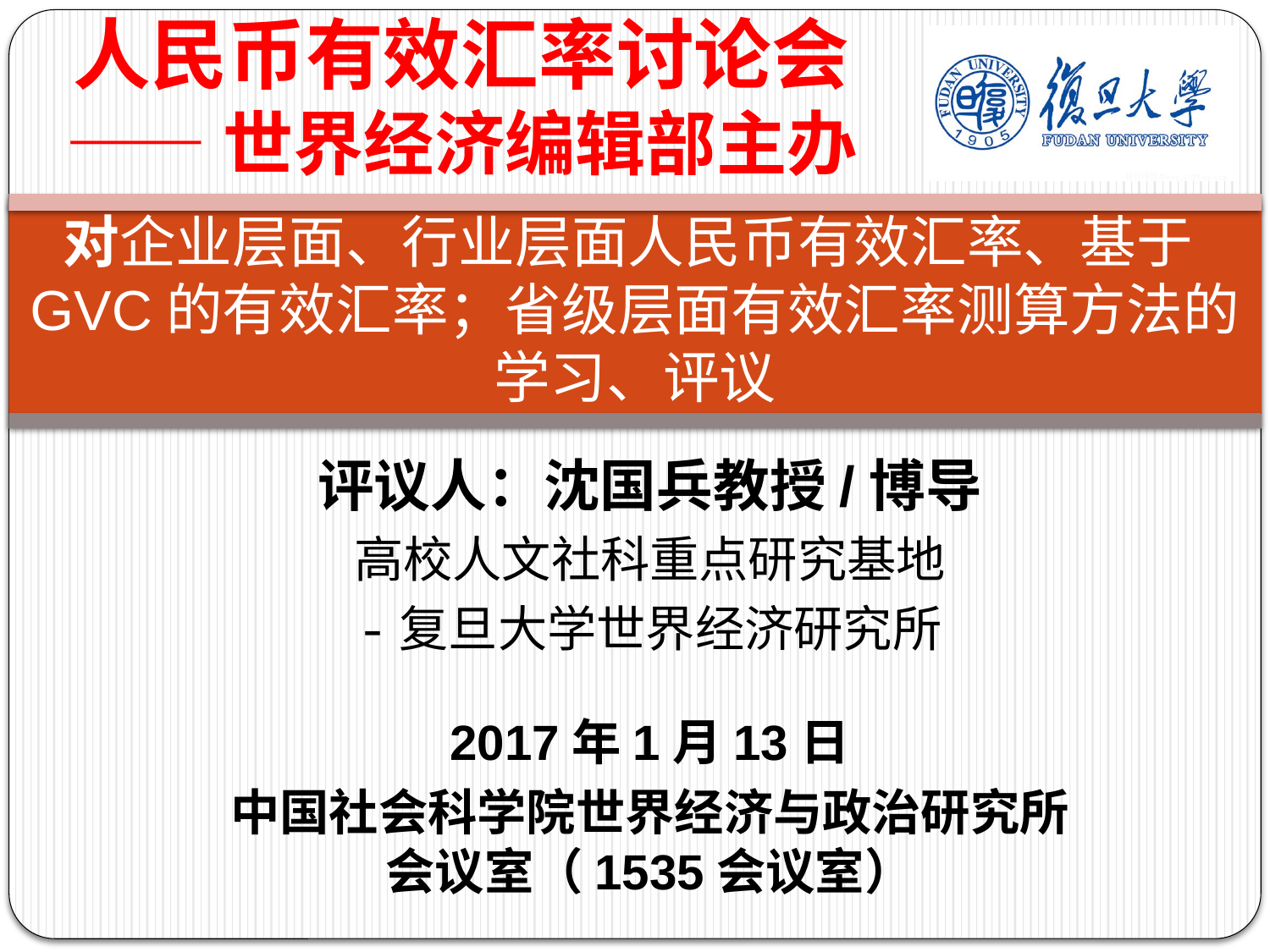

人民币有效汇率讨论会
——世界经济编辑部主办
# 对企业层面、行业层面人民币有效汇率、基于GVC的有效汇率；省级层面有效汇率测算方法的学习、评议
评议人：沈国兵教授/博导
高校人文社科重点研究基地
-复旦大学世界经济研究所

2017年1月13日
中国社会科学院世界经济与政治研究所会议室（1535会议室）